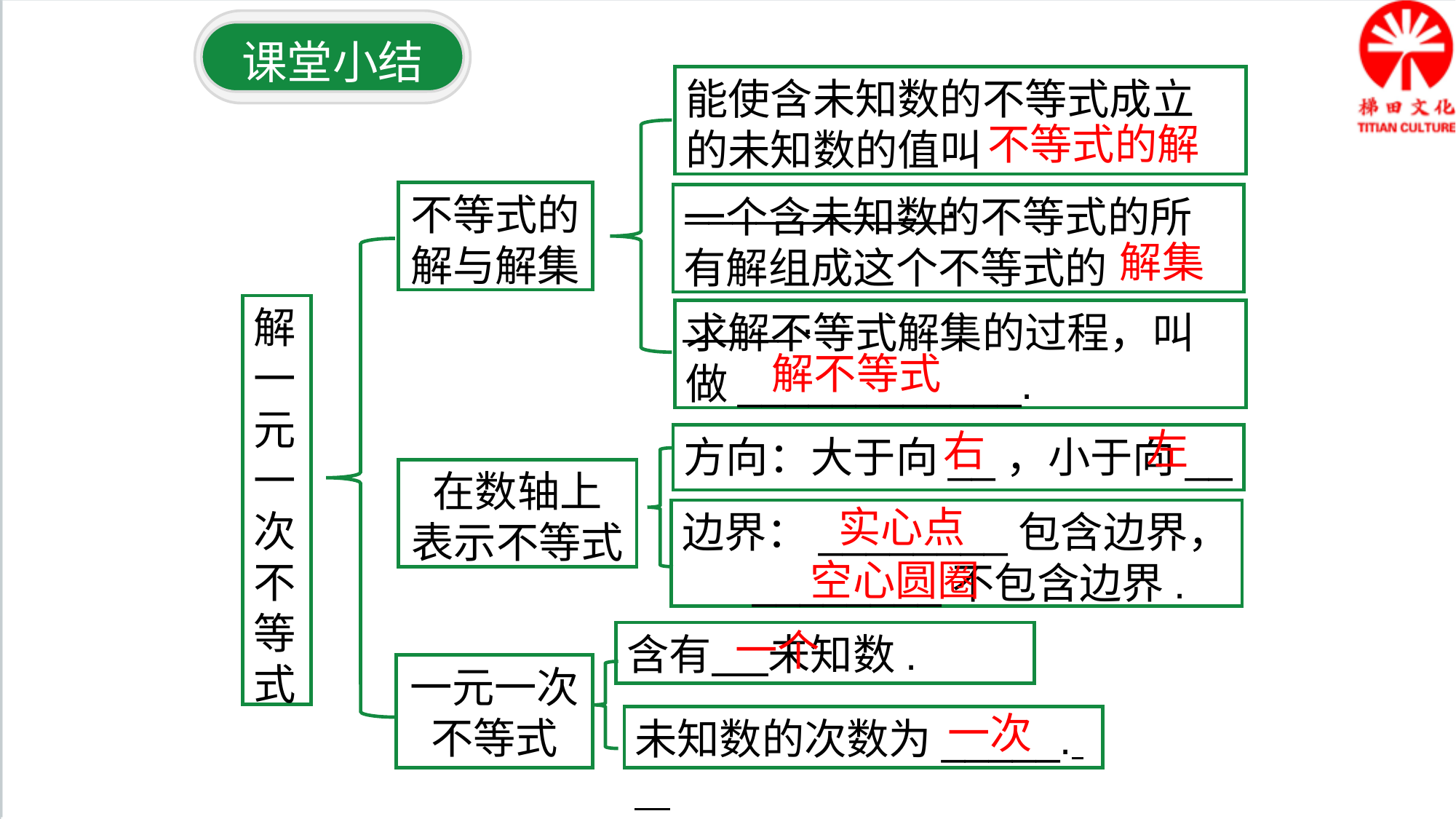

课堂小结
能使含未知数的不等式成立的未知数的值叫___________.
不等式的解

不等式的解与解集
一个含未知数的不等式的所有解组成这个不等式的_____.
解集

解一元一次不等式
求解不等式解集的过程，叫做____________.
解不等式
左
右
方向：大于向__，小于向__

在数轴上
表示不等式
实心点
边界：________包含边界，
      ________不包含边界.
空心圆圈
一个
含有      未知数.
一元一次
不等式

一次
未知数的次数为_____.